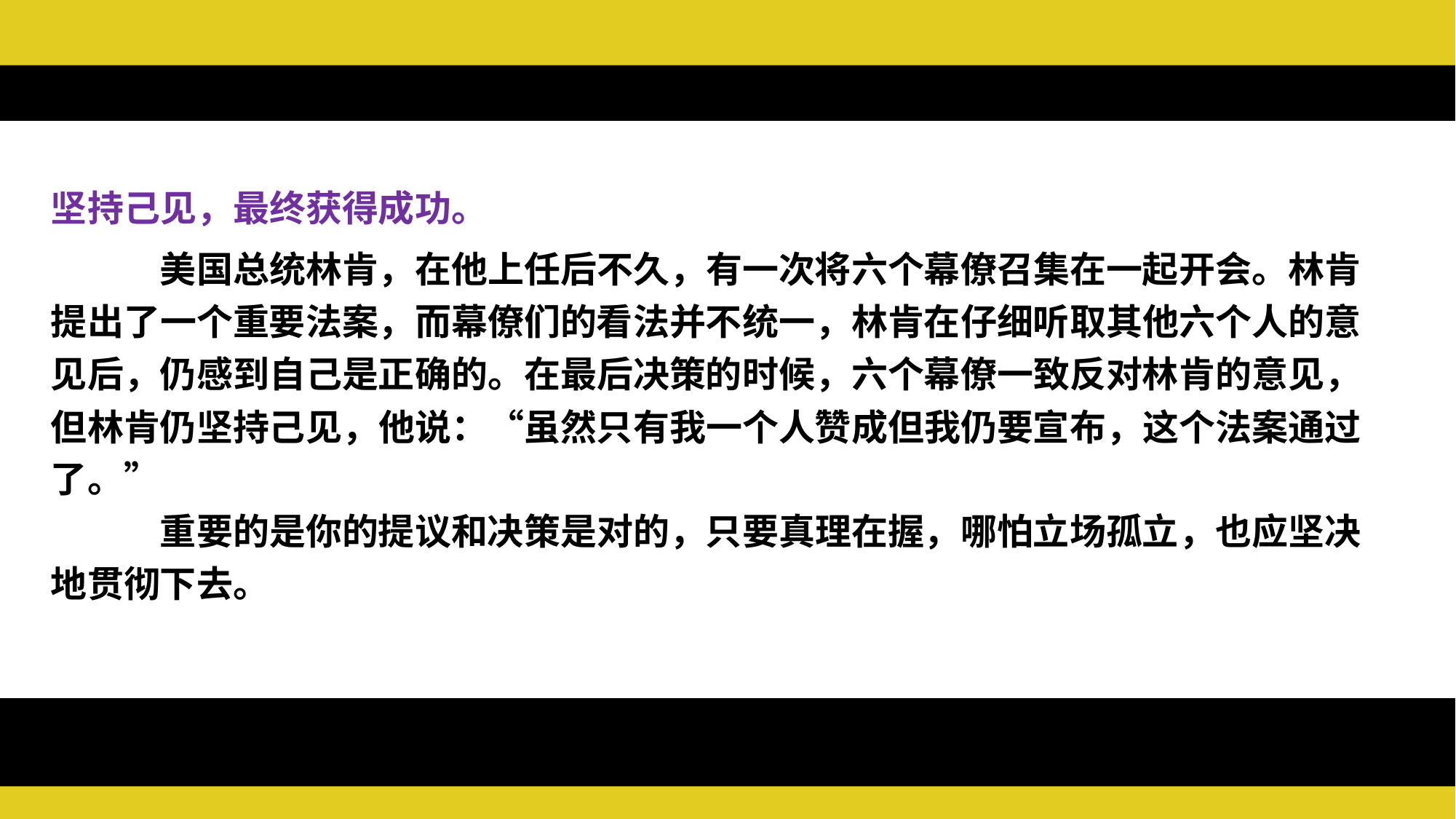

坚持己见，最终获得成功。
	美国总统林肯，在他上任后不久，有一次将六个幕僚召集在一起开会。林肯提出了一个重要法案，而幕僚们的看法并不统一，林肯在仔细听取其他六个人的意见后，仍感到自己是正确的。在最后决策的时候，六个幕僚一致反对林肯的意见，但林肯仍坚持己见，他说：“虽然只有我一个人赞成但我仍要宣布，这个法案通过了。”
	重要的是你的提议和决策是对的，只要真理在握，哪怕立场孤立，也应坚决地贯彻下去。